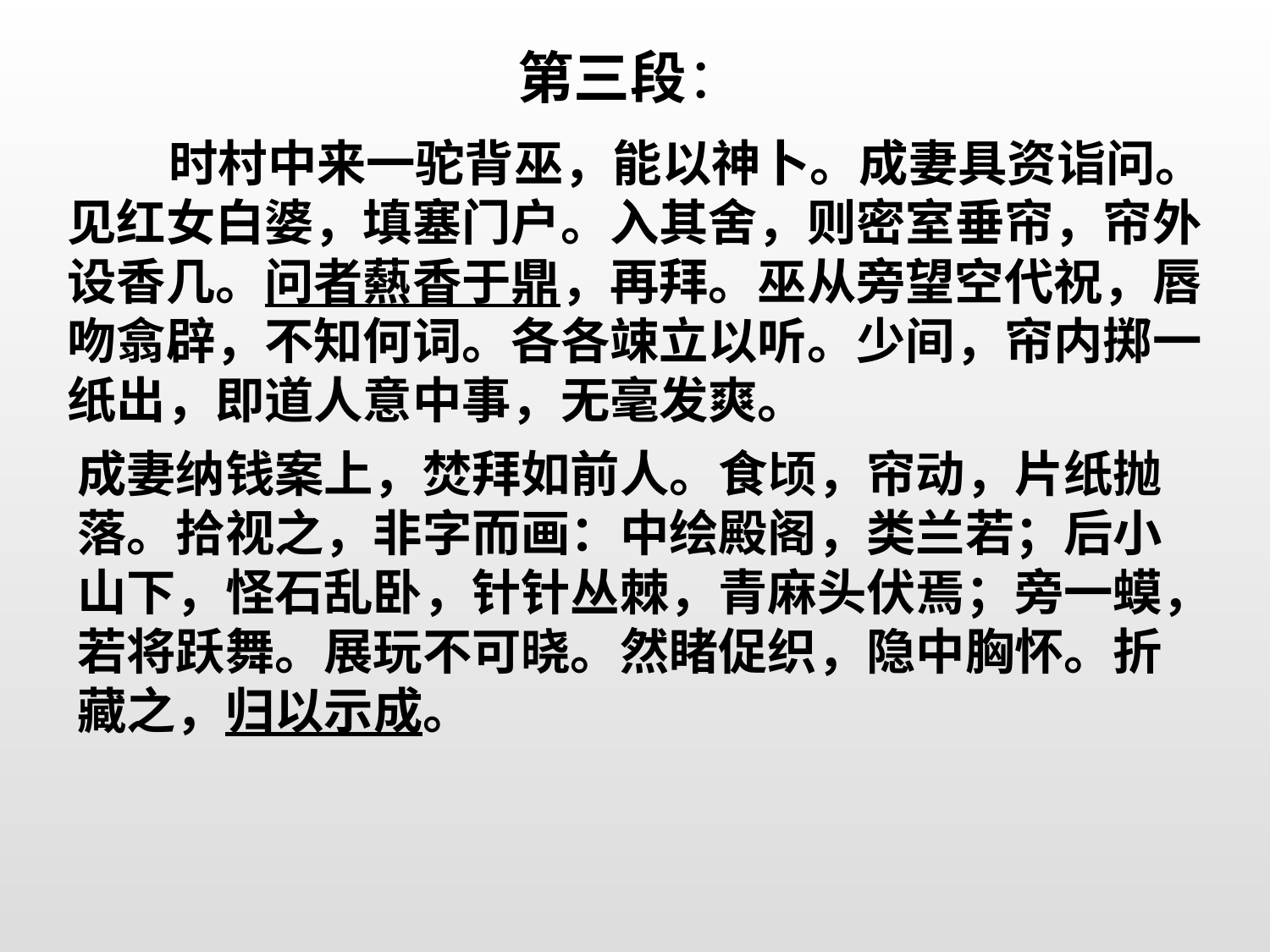

第三段：
        时村中来一驼背巫，能以神卜。成妻具资诣问。见红女白婆，填塞门户。入其舍，则密室垂帘，帘外设香几。问者爇香于鼎，再拜。巫从旁望空代祝，唇吻翕辟，不知何词。各各竦立以听。少间，帘内掷一纸出，即道人意中事，无毫发爽。
成妻纳钱案上，焚拜如前人。食顷，帘动，片纸抛落。拾视之，非字而画：中绘殿阁，类兰若；后小山下，怪石乱卧，针针丛棘，青麻头伏焉；旁一蟆，若将跃舞。展玩不可晓。然睹促织，隐中胸怀。折藏之，归以示成。